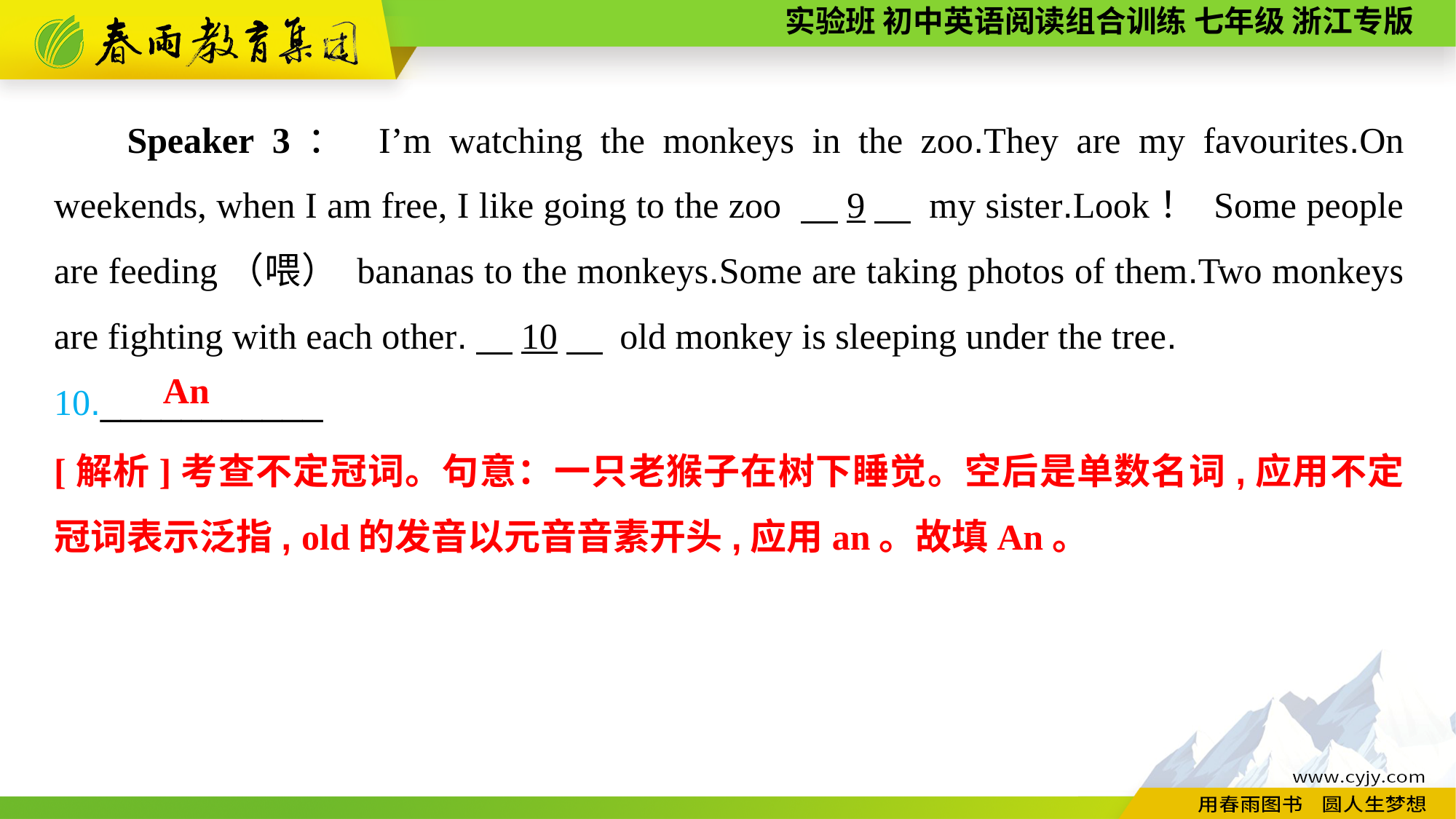

Speaker 3： I’m watching the monkeys in the zoo.They are my favourites.On weekends, when I am free, I like going to the zoo 　9　 my sister.Look！ Some people are feeding（喂） bananas to the monkeys.Some are taking photos of them.Two monkeys are fighting with each other.　10　 old monkey is sleeping under the tree.
10.___________
An
[解析]考查不定冠词。句意：一只老猴子在树下睡觉。空后是单数名词,应用不定冠词表示泛指, old的发音以元音音素开头,应用an。故填An。